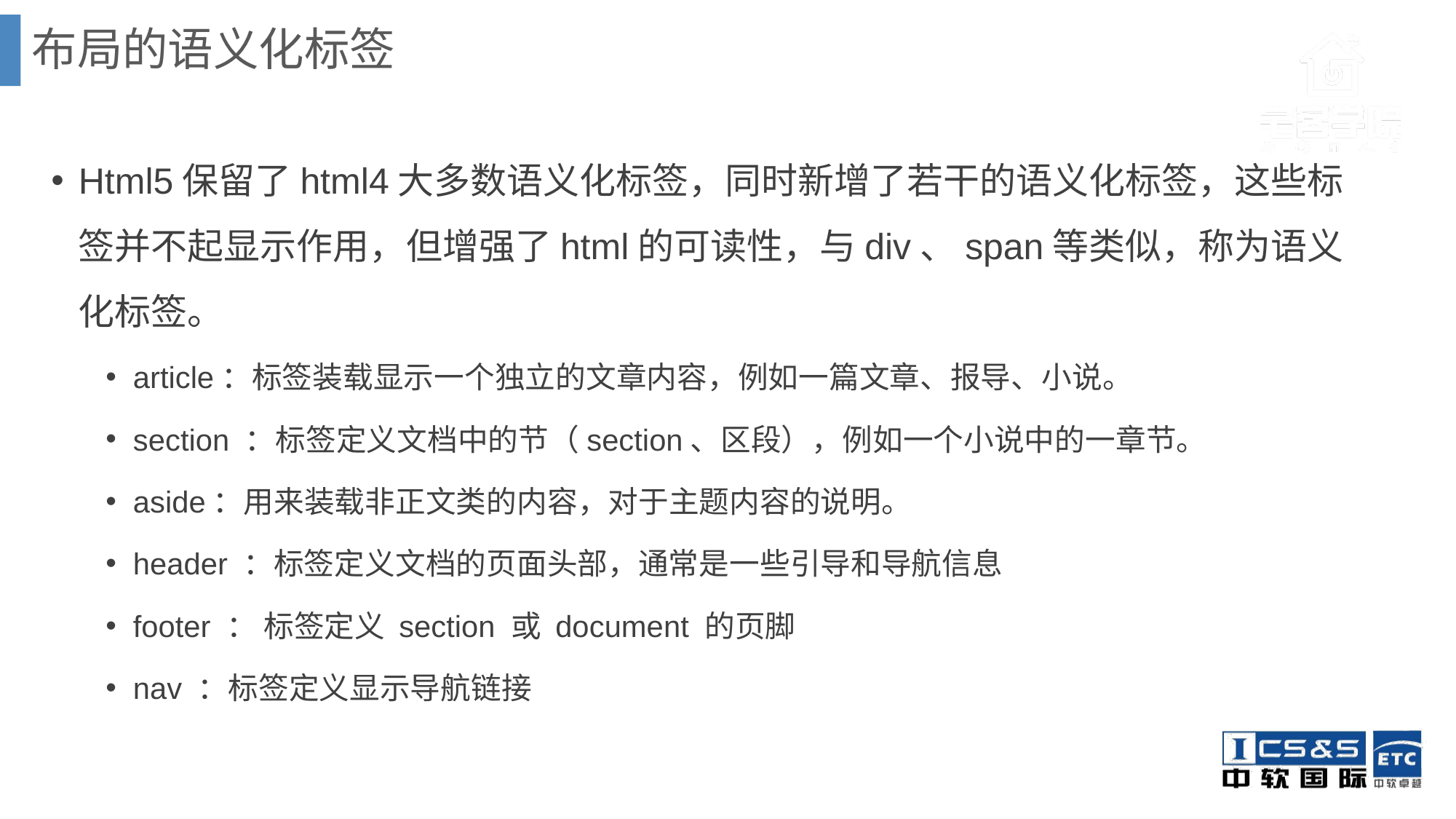

布局的语义化标签
Html5保留了html4大多数语义化标签，同时新增了若干的语义化标签，这些标签并不起显示作用，但增强了html的可读性，与div、span等类似，称为语义化标签。
article：标签装载显示一个独立的文章内容，例如一篇文章、报导、小说。
section ：标签定义文档中的节（section、区段），例如一个小说中的一章节。
aside：用来装载非正文类的内容，对于主题内容的说明。
header ：标签定义文档的页面头部，通常是一些引导和导航信息
footer ： 标签定义 section 或 document 的页脚
nav ：标签定义显示导航链接